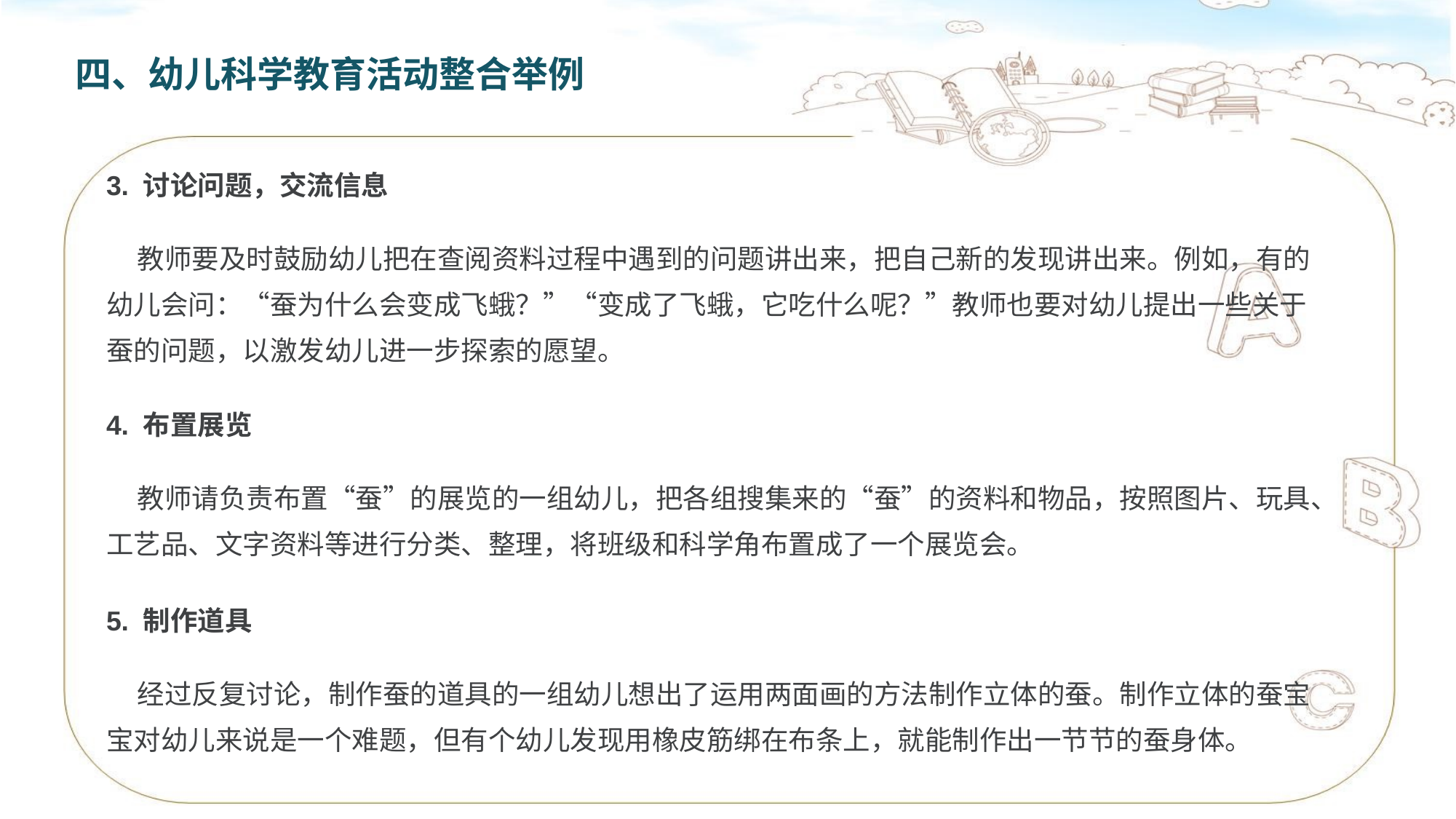

四、幼儿科学教育活动整合举例
3. 讨论问题，交流信息
    教师要及时鼓励幼儿把在查阅资料过程中遇到的问题讲出来，把自己新的发现讲出来。例如，有的幼儿会问：“蚕为什么会变成飞蛾？”“变成了飞蛾，它吃什么呢？”教师也要对幼儿提出一些关于蚕的问题，以激发幼儿进一步探索的愿望。
4. 布置展览
    教师请负责布置“蚕”的展览的一组幼儿，把各组搜集来的“蚕”的资料和物品，按照图片、玩具、工艺品、文字资料等进行分类、整理，将班级和科学角布置成了一个展览会。
5. 制作道具
    经过反复讨论，制作蚕的道具的一组幼儿想出了运用两面画的方法制作立体的蚕。制作立体的蚕宝宝对幼儿来说是一个难题，但有个幼儿发现用橡皮筋绑在布条上，就能制作出一节节的蚕身体。